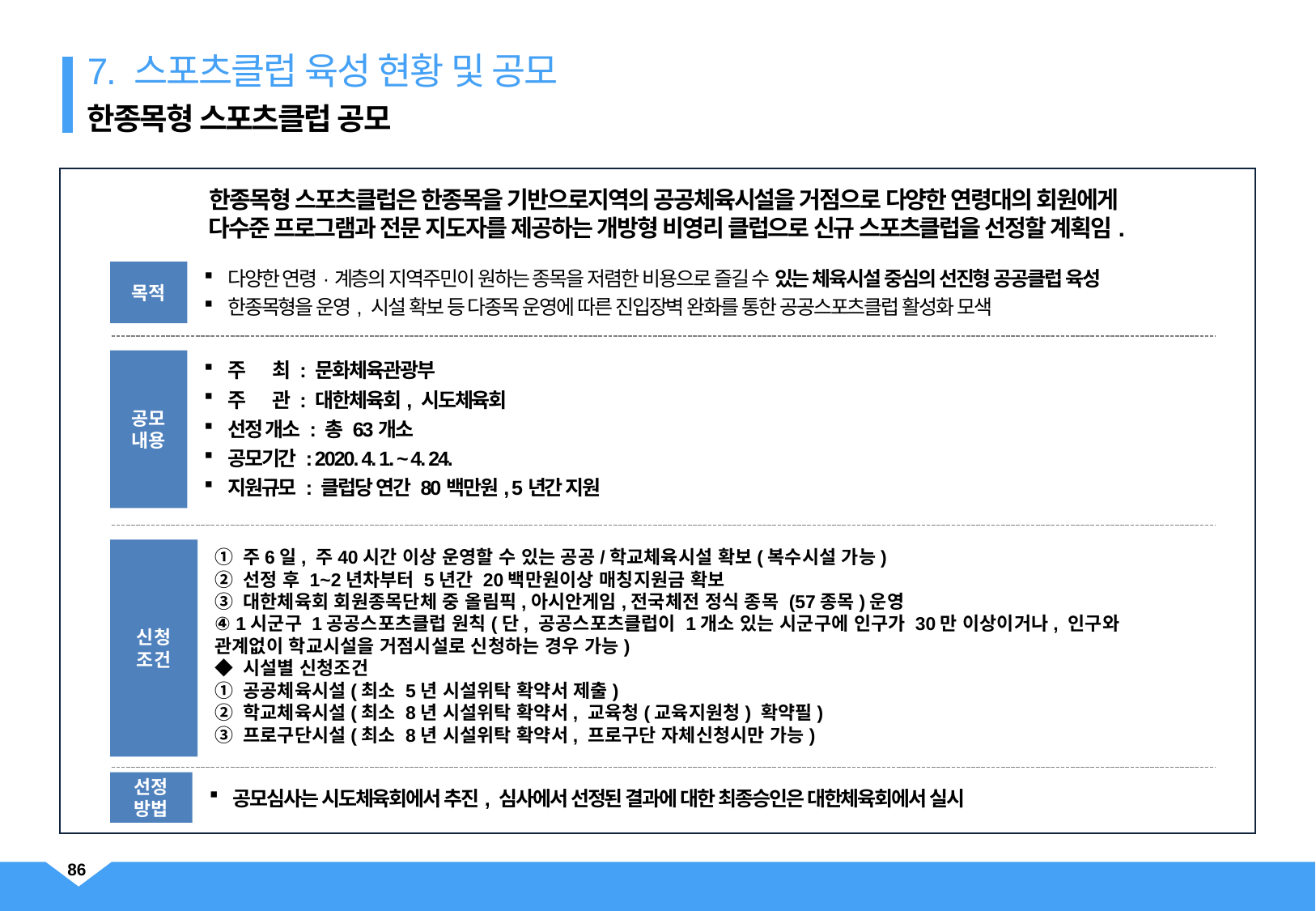

한종목형 스포츠클럽 공모
7. 스포츠클럽 육성 현황 및 공모

한종목형 스포츠클럽은 한종목을 기반으로지역의 공공체육시설을 거점으로 다양한 연령대의 회원에게
다수준 프로그램과 전문 지도자를 제공하는 개방형 비영리 클럽으로 신규 스포츠클럽을 선정할 계획임.
다양한 연령·계층의 지역주민이 원하는 종목을 저렴한 비용으로 즐길 수 있는 체육시설 중심의 선진형 공공클럽 육성
한종목형을 운영, 시설 확보 등 다종목 운영에 따른 진입장벽 완화를 통한 공공스포츠클럽 활성화 모색
목적
공모
내용
주       최 : 문화체육관광부
주       관 : 대한체육회, 시도체육회
선정 개소 : 총 63개소
공모기간 : 2020. 4. 1. ~ 4. 24.
지원규모 : 클럽당 연간 80백만원, 5년간 지원
➀ 주6일, 주40시간 이상 운영할 수 있는 공공/학교체육시설 확보(복수시설 가능)
➁ 선정 후 1~2년차부터 5년간 20백만원이상 매칭지원금 확보
③ 대한체육회 회원종목단체 중 올림픽,아시안게임,전국체전 정식 종목 (57종목)운영
④ 1시군구 1공공스포츠클럽 원칙(단, 공공스포츠클럽이 1개소 있는 시군구에 인구가 30만 이상이거나, 인구와 관계없이 학교시설을 거점시설로 신청하는 경우 가능)
◆ 시설별 신청조건
➀ 공공체육시설(최소 5년 시설위탁 확약서 제출)
➁ 학교체육시설(최소 8년 시설위탁 확약서, 교육청(교육지원청) 확약필)
③ 프로구단시설(최소 8년 시설위탁 확약서, 프로구단 자체신청시만 가능)
신청
조건
선정
방법
공모심사는 시도체육회에서 추진, 심사에서 선정된 결과에 대한 최종승인은 대한체육회에서 실시